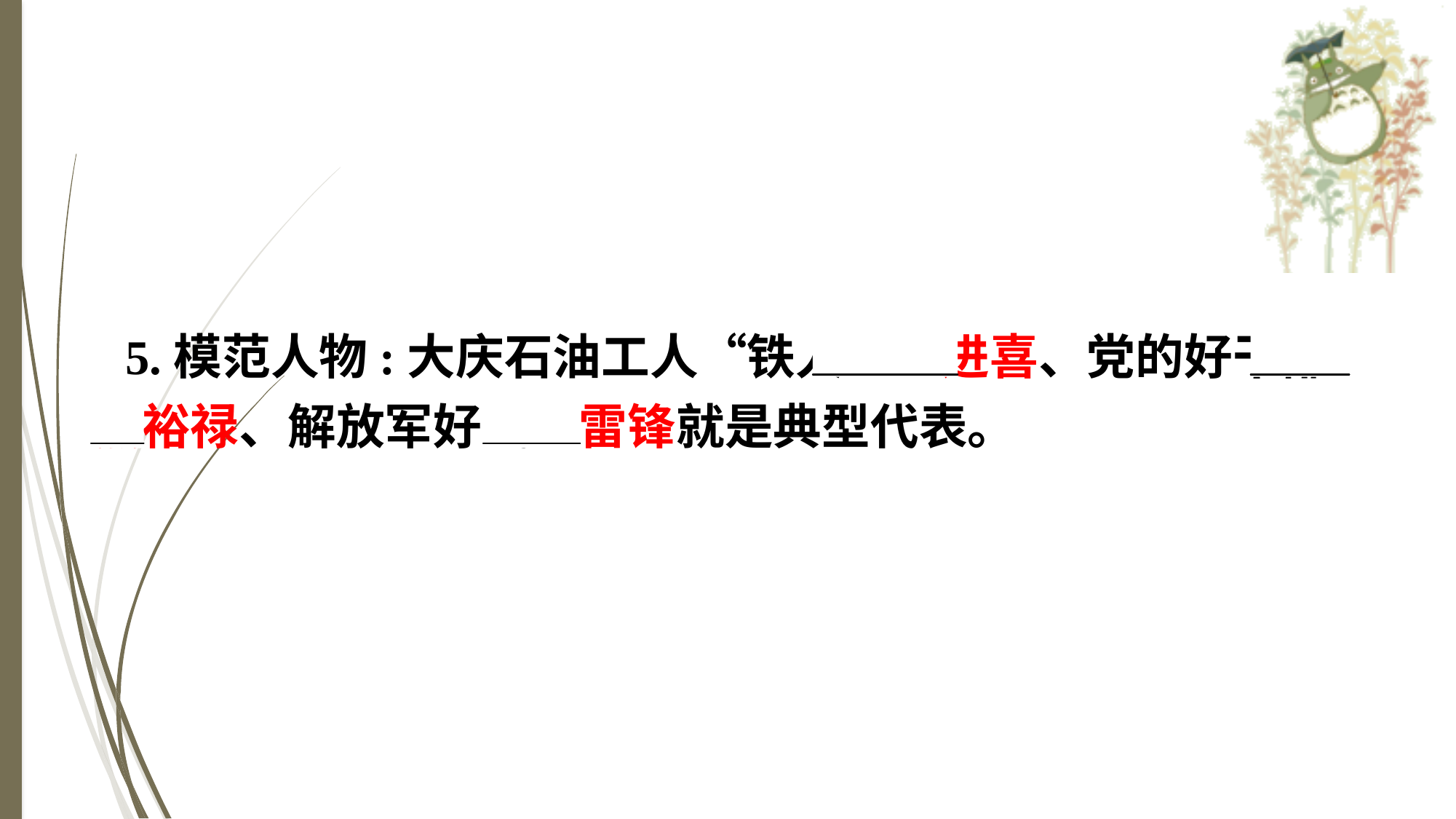

5.模范人物:大庆石油工人“铁人”王进喜、党的好干部焦裕禄、解放军好战士雷锋就是典型代表。